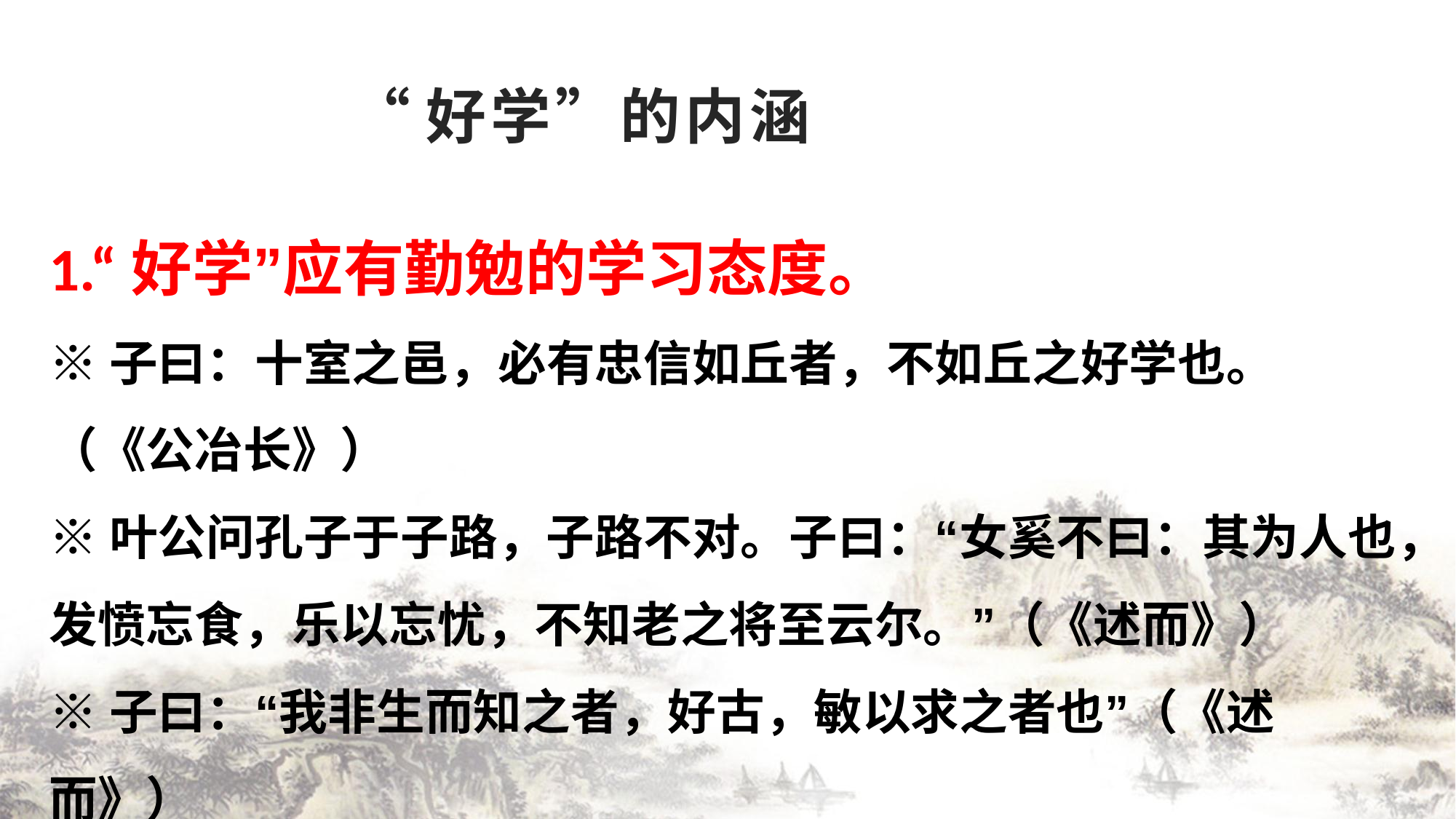

“好学”的内涵
1.“好学”应有勤勉的学习态度。
※子曰：十室之邑，必有忠信如丘者，不如丘之好学也。（《公冶长》）
※叶公问孔子于子路，子路不对。子曰：“女奚不曰：其为人也，发愤忘食，乐以忘忧，不知老之将至云尔。”（《述而》）
※子曰：“我非生而知之者，好古，敏以求之者也”（《述而》）